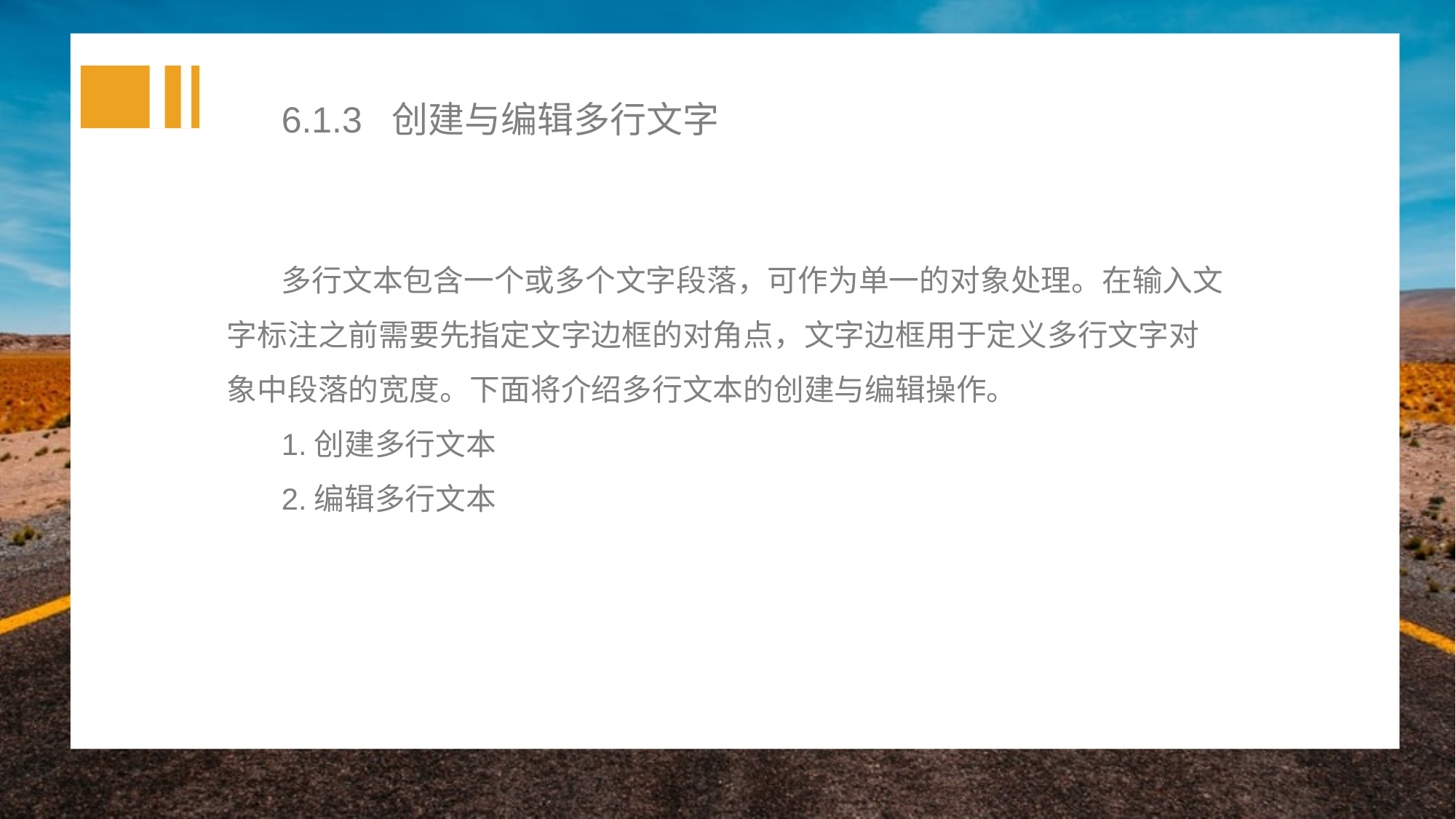

6.1.3  创建与编辑多行文字
多行文本包含一个或多个文字段落，可作为单一的对象处理。在输入文字标注之前需要先指定文字边框的对角点，文字边框用于定义多行文字对象中段落的宽度。下面将介绍多行文本的创建与编辑操作。
1.创建多行文本
2.编辑多行文本